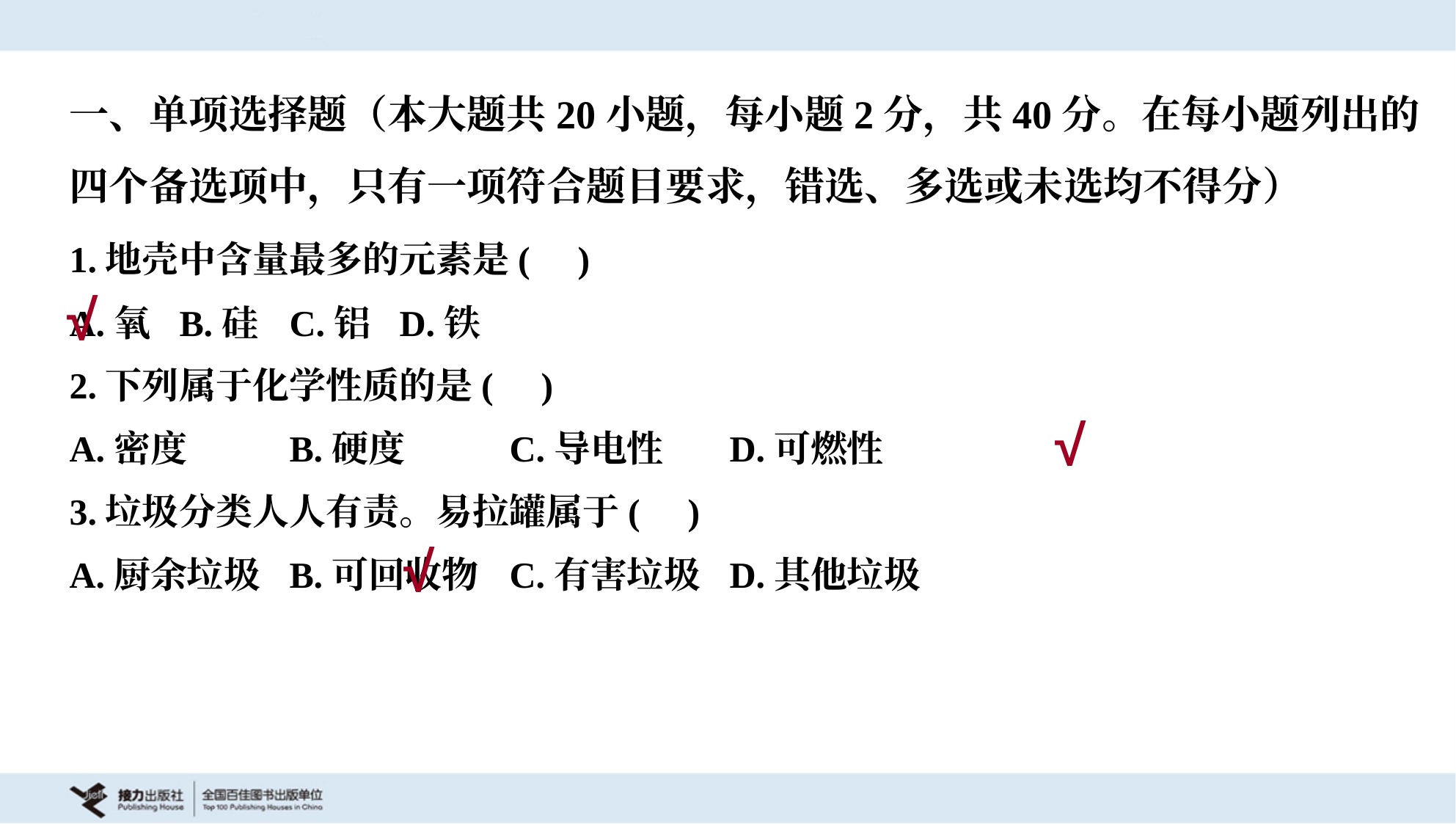

一、单项选择题（本大题共20小题，每小题2分，共40分。在每小题列出的
四个备选项中，只有一项符合题目要求，错选、多选或未选均不得分）
1.地壳中含量最多的元素是(     )
A.氧	B.硅	C.铝	D.铁
√
2.下列属于化学性质的是(     )
A.密度	B.硬度	C.导电性	D.可燃性
√
3.垃圾分类人人有责。易拉罐属于(     )
A.厨余垃圾	B.可回收物	C.有害垃圾	D.其他垃圾
√